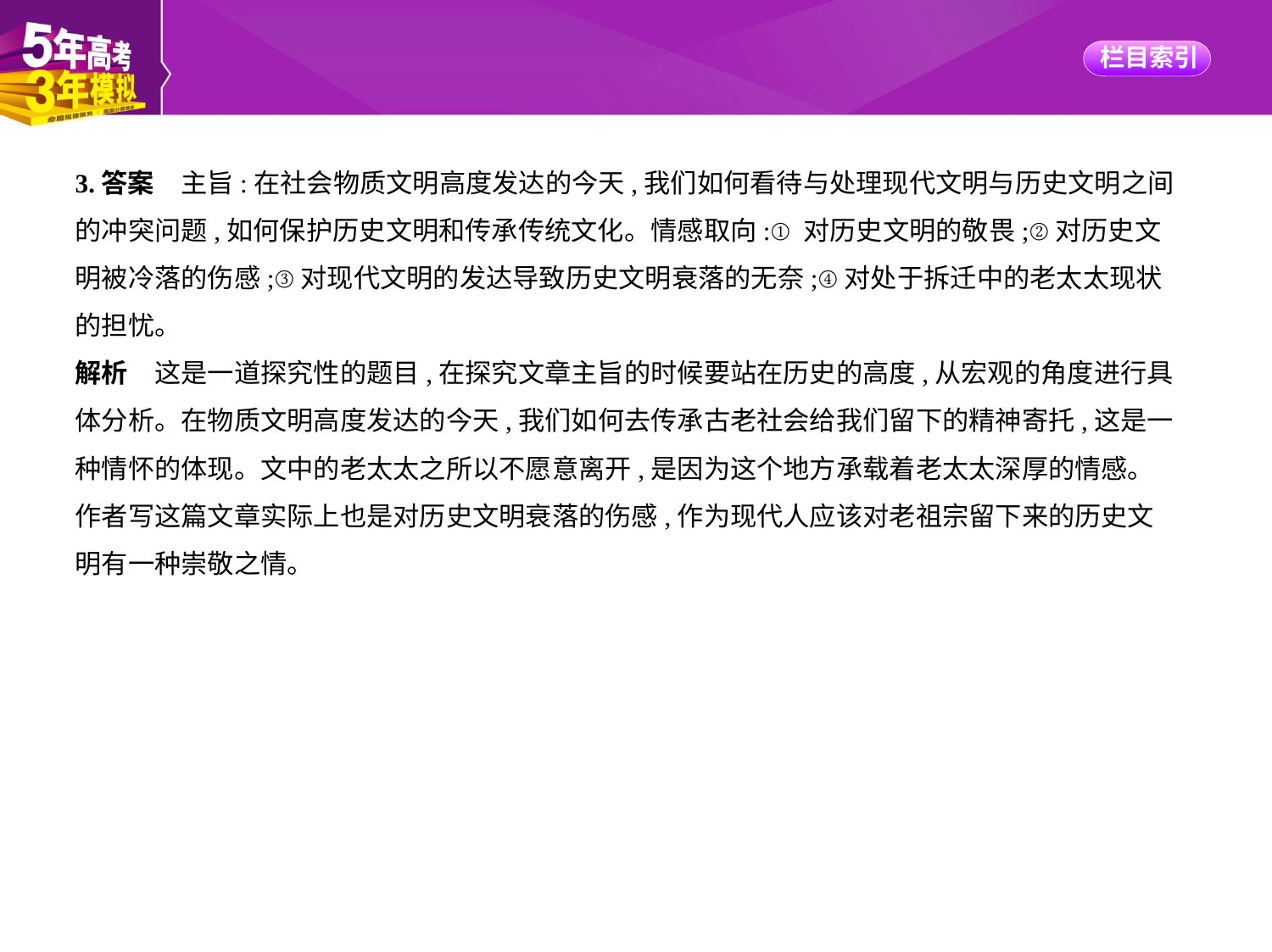

3.答案　主旨:在社会物质文明高度发达的今天,我们如何看待与处理现代文明与历史文明之间
的冲突问题,如何保护历史文明和传承传统文化。情感取向:①对历史文明的敬畏;②对历史文
明被冷落的伤感;③对现代文明的发达导致历史文明衰落的无奈;④对处于拆迁中的老太太现状
的担忧。
解析　这是一道探究性的题目,在探究文章主旨的时候要站在历史的高度,从宏观的角度进行具
体分析。在物质文明高度发达的今天,我们如何去传承古老社会给我们留下的精神寄托,这是一
种情怀的体现。文中的老太太之所以不愿意离开,是因为这个地方承载着老太太深厚的情感。
作者写这篇文章实际上也是对历史文明衰落的伤感,作为现代人应该对老祖宗留下来的历史文
明有一种崇敬之情。